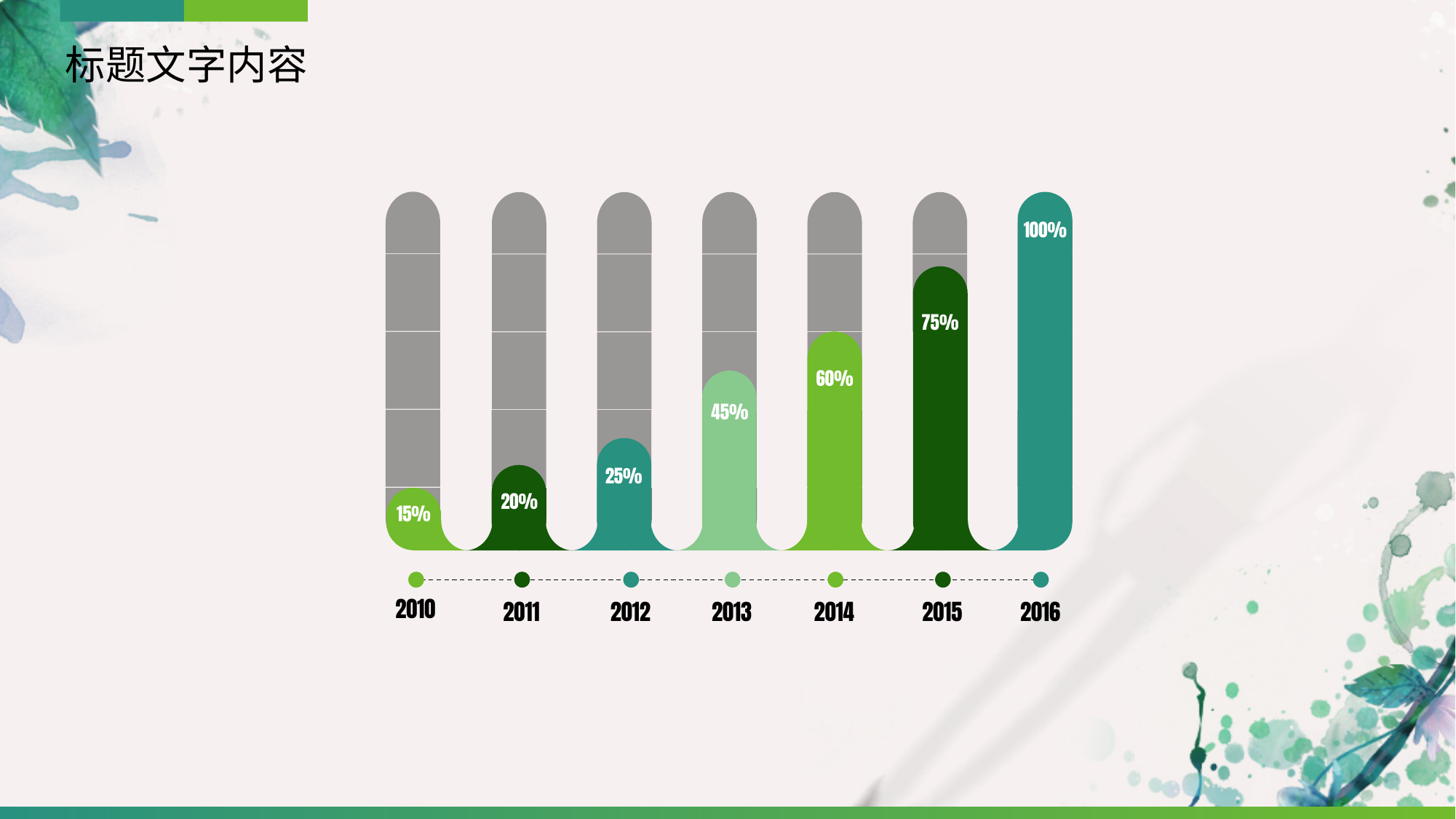

标题文字内容

100%

75%

60%

45%

25%

20%

15%

2010
2011
2012
2013
2014
2015
2016